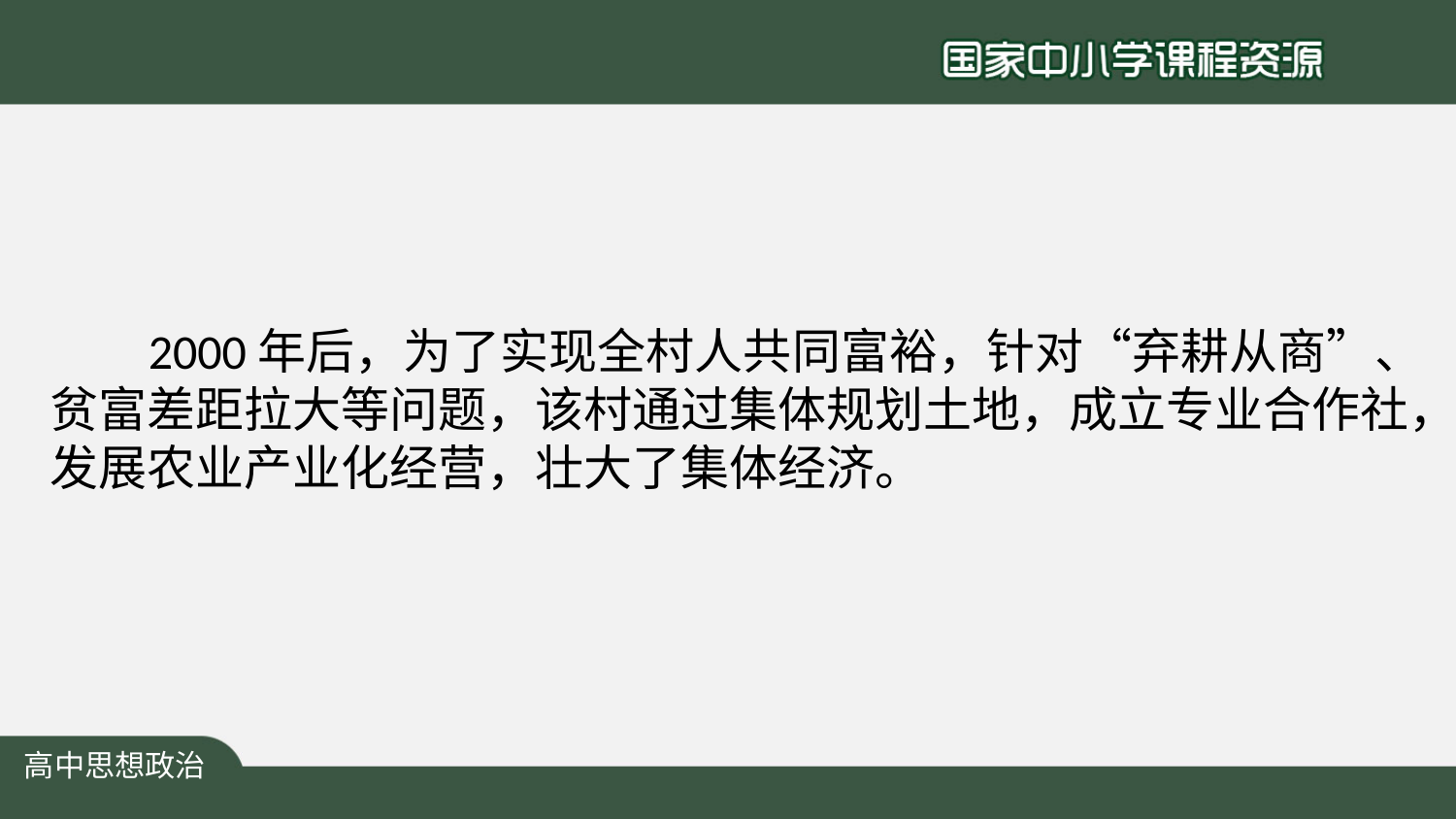

#
         2000年后，为了实现全村人共同富裕，针对“弃耕从商”、贫富差距拉大等问题，该村通过集体规划土地，成立专业合作社，发展农业产业化经营，壮大了集体经济。